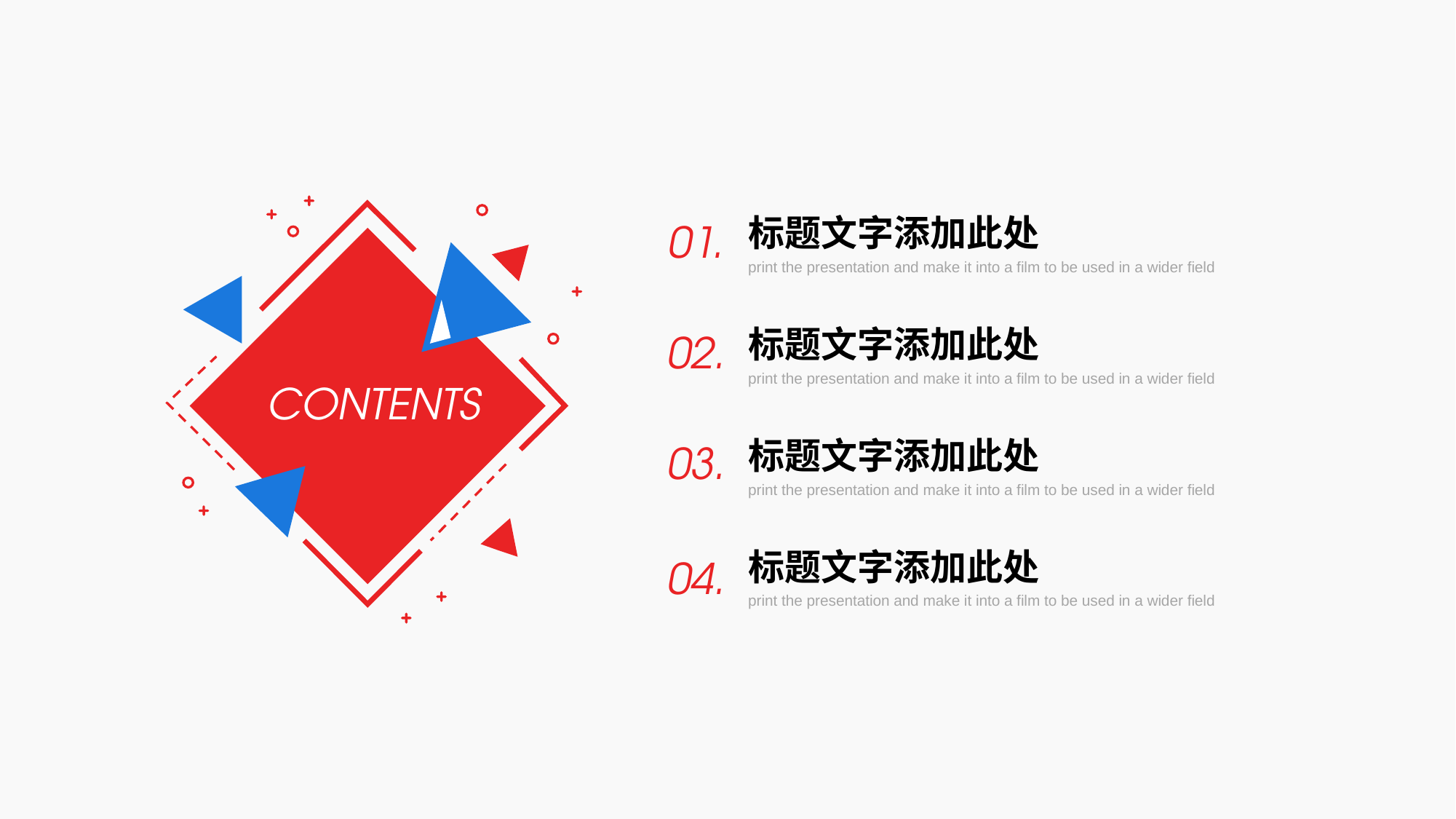

行业PPT模板http:///hangye/

标题文字添加此处
print the presentation and make it into a film to be used in a wider field
01.
标题文字添加此处
print the presentation and make it into a film to be used in a wider field
02.
CONTENTS
标题文字添加此处
print the presentation and make it into a film to be used in a wider field
03.
标题文字添加此处
print the presentation and make it into a film to be used in a wider field
04.